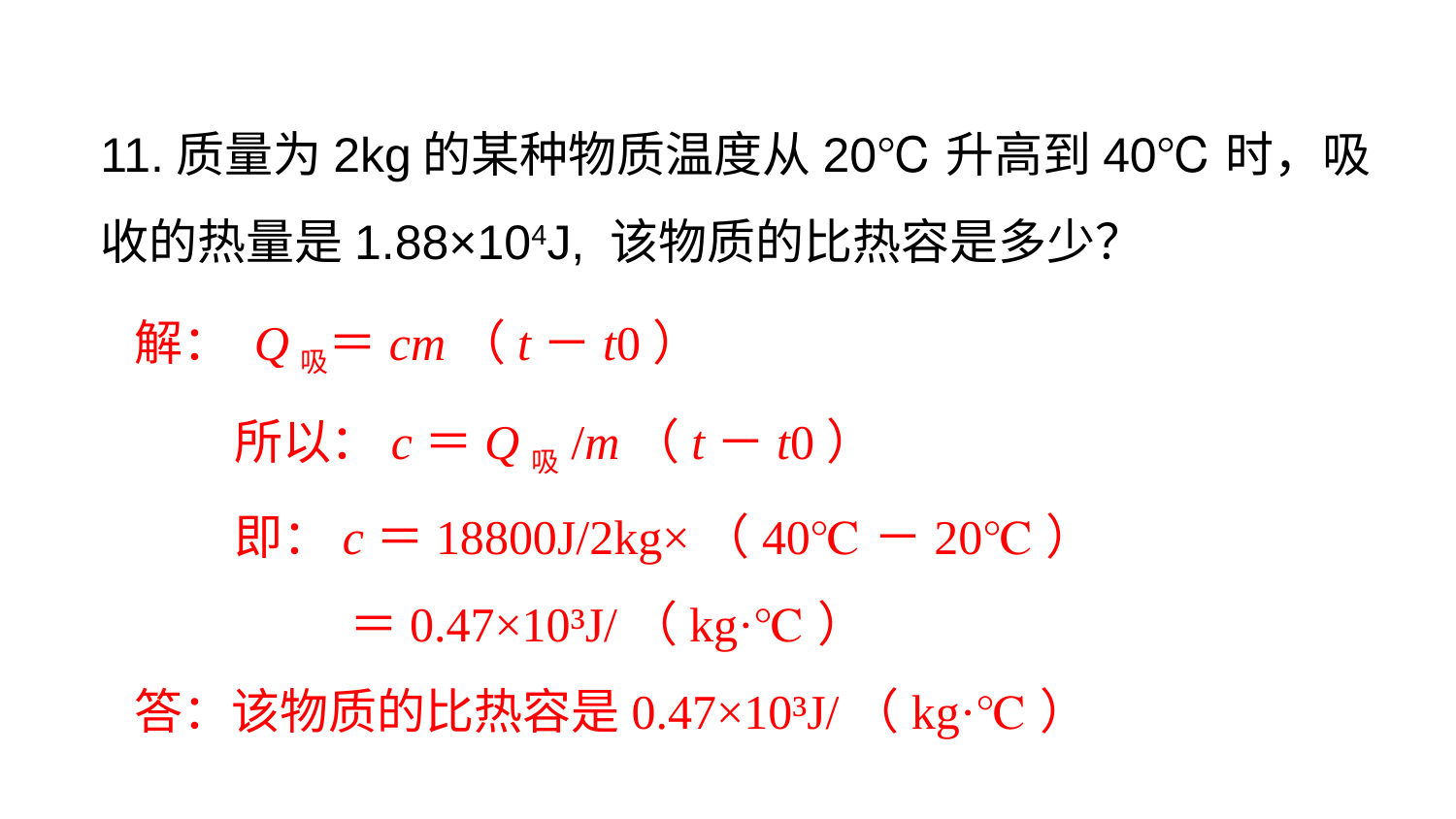

11.质量为2kg的某种物质温度从20℃升高到40℃时，吸收的热量是1.88×104J, 该物质的比热容是多少？
解： Q吸＝cm（t－t0）
所以：c＝Q吸/m（t－t0）
即：c＝18800J/2kg×（40℃－20℃）
＝0.47×10³J/（kg·℃）
答：该物质的比热容是0.47×10³J/（kg·℃）